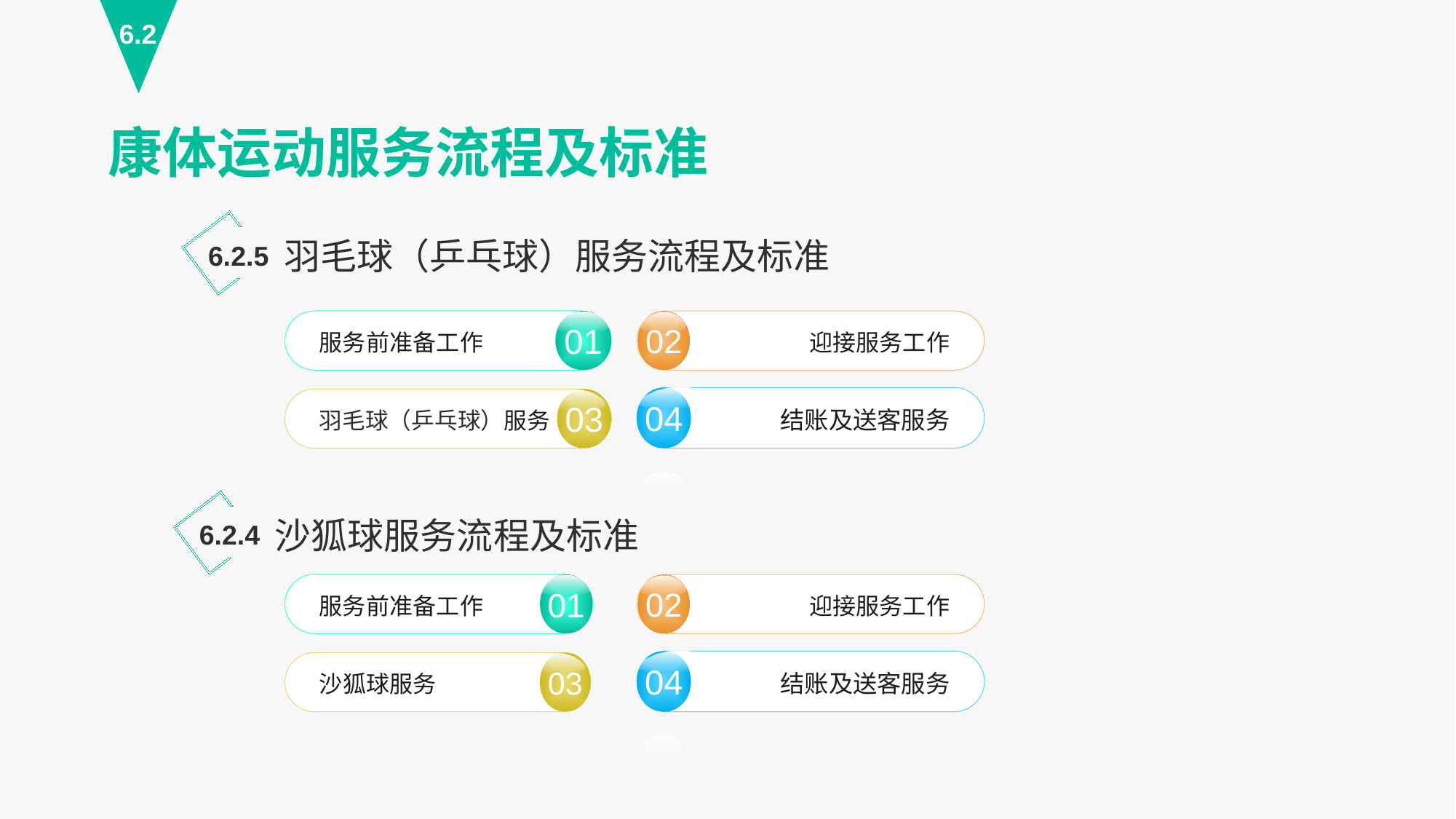

6.2
康体运动服务流程及标准

羽毛球（乒乓球）服务流程及标准
6.2.5

服务前准备工作
01

02
迎接服务工作

结账及送客服务
04

03
羽毛球（乒乓球）服务

沙狐球服务流程及标准
6.2.4

服务前准备工作
01

02
迎接服务工作

结账及送客服务
04

03
沙狐球服务